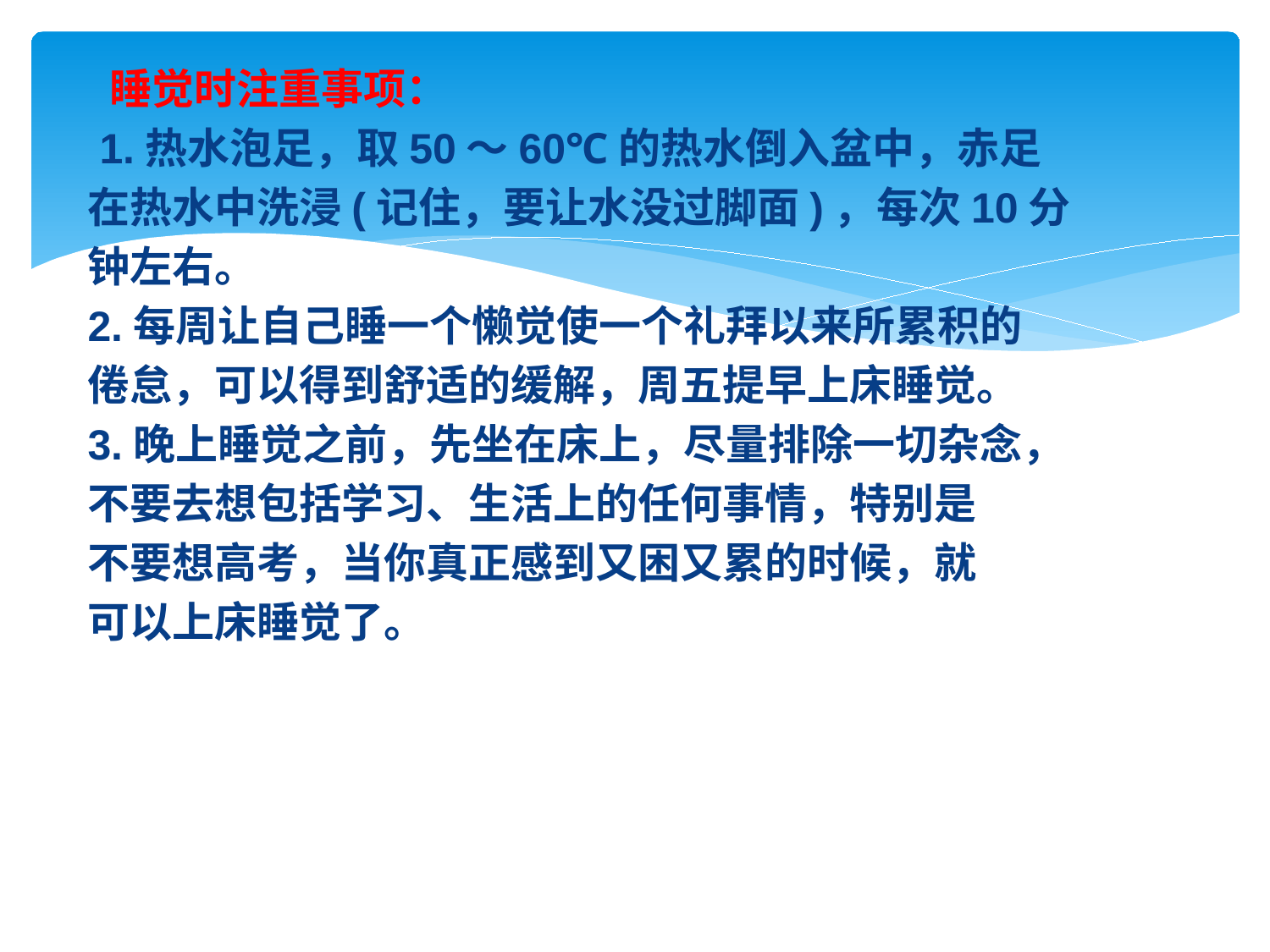

睡觉时注重事项：
 1.热水泡足，取50～60℃的热水倒入盆中，赤足
在热水中洗浸(记住，要让水没过脚面)，每次10分
钟左右。
2.每周让自己睡一个懒觉使一个礼拜以来所累积的
倦怠，可以得到舒适的缓解，周五提早上床睡觉。
3.晚上睡觉之前，先坐在床上，尽量排除一切杂念，
不要去想包括学习、生活上的任何事情，特别是
不要想高考，当你真正感到又困又累的时候，就
可以上床睡觉了。